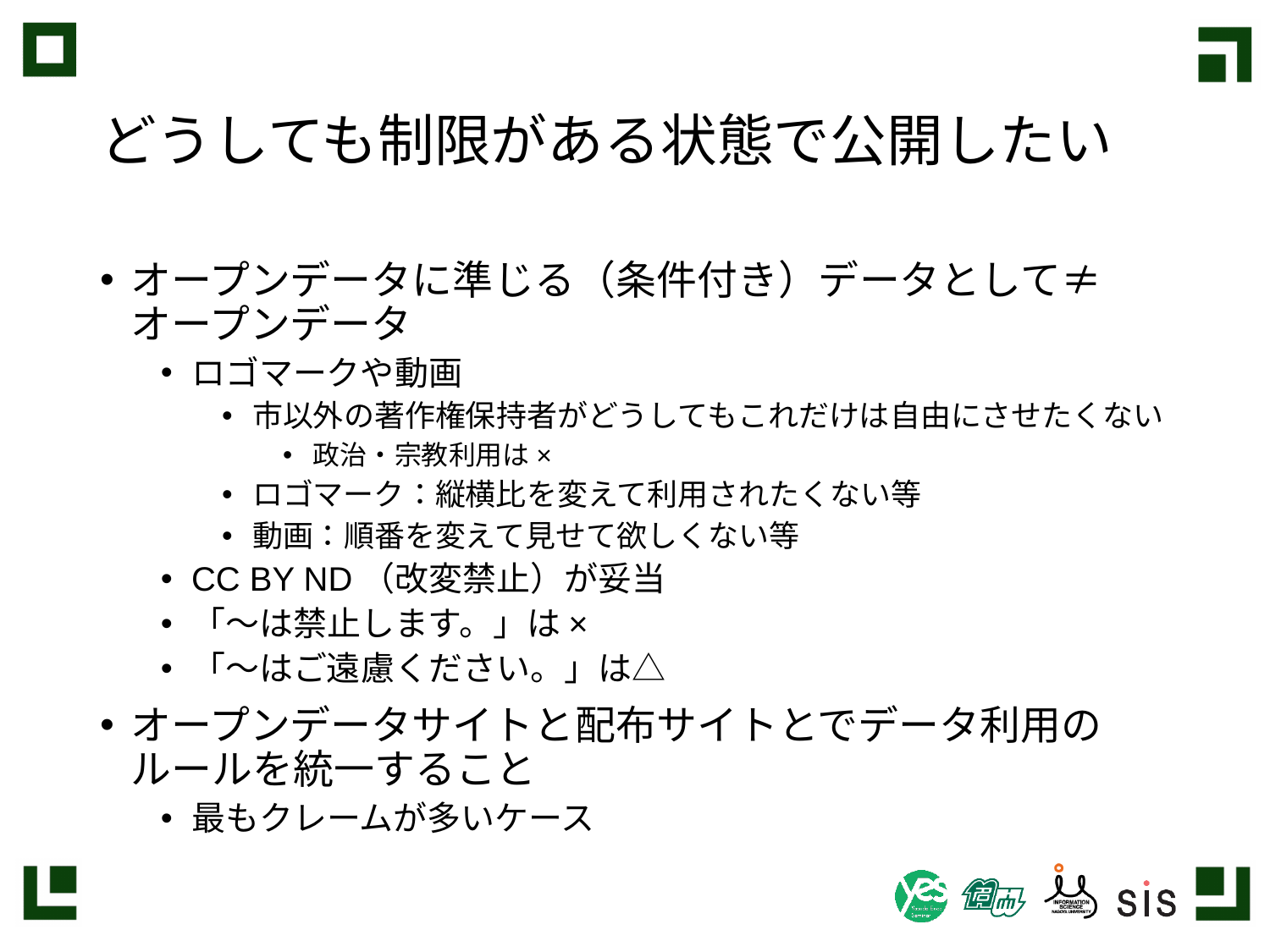

# どうしても制限がある状態で公開したい
オープンデータに準じる（条件付き）データとして≠オープンデータ
ロゴマークや動画
市以外の著作権保持者がどうしてもこれだけは自由にさせたくない
政治・宗教利用は×
ロゴマーク：縦横比を変えて利用されたくない等
動画：順番を変えて見せて欲しくない等
CC BY ND（改変禁止）が妥当
「〜は禁止します。」は×
「〜はご遠慮ください。」は△
オープンデータサイトと配布サイトとでデータ利用のルールを統一すること
最もクレームが多いケース